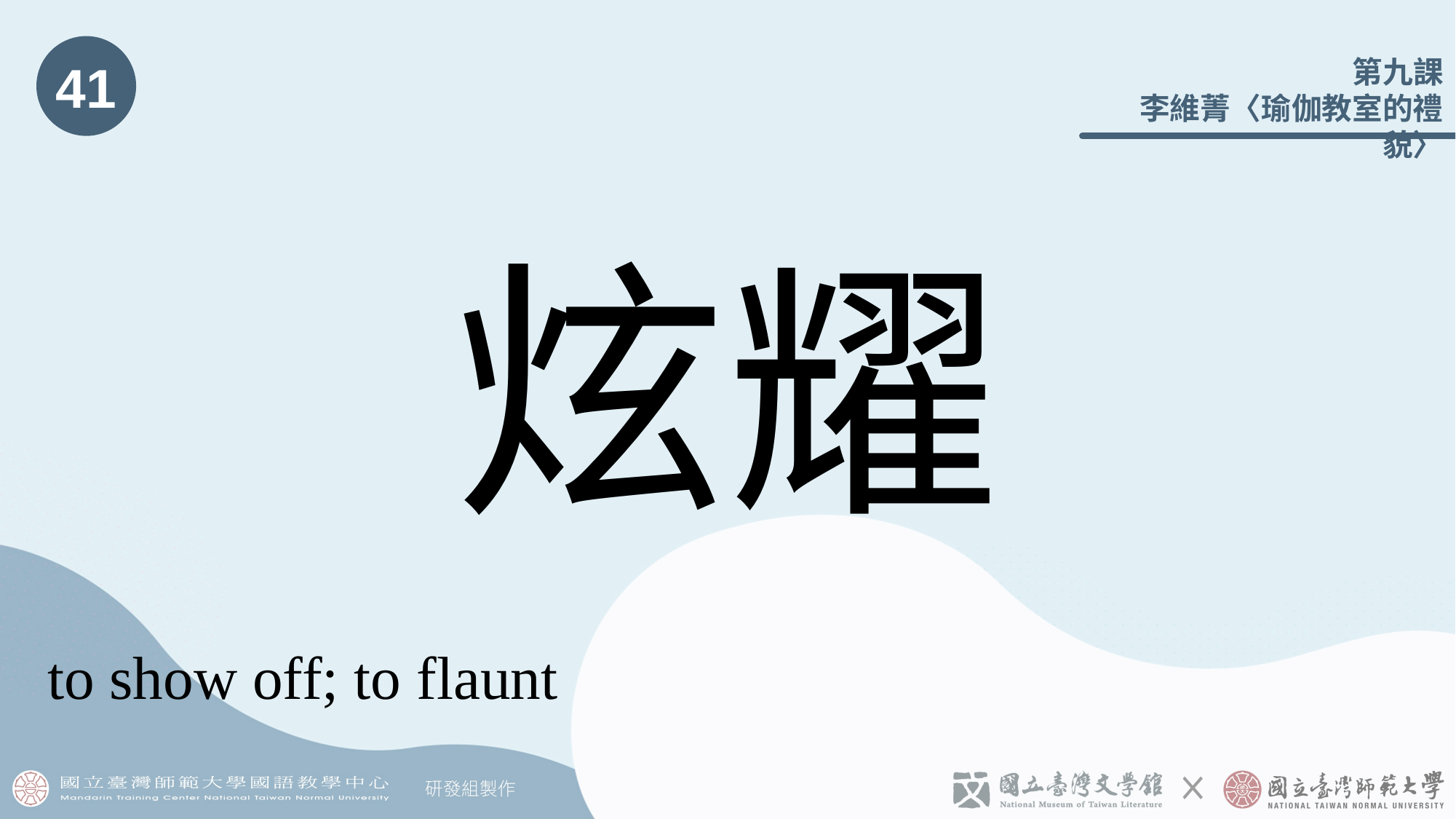

41
# 炫耀
to show off; to flaunt